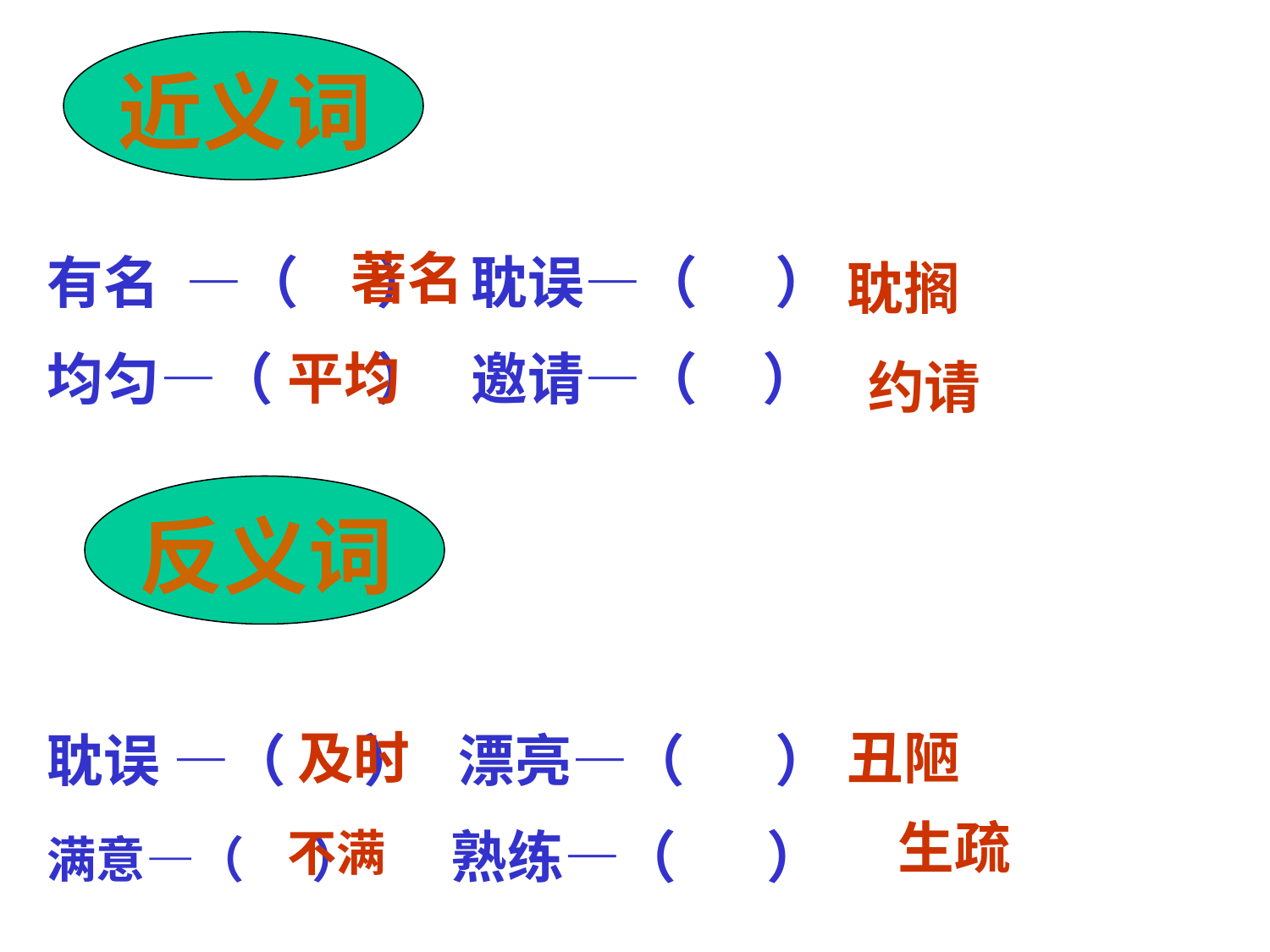

近义词
著名
有名  —（      ）   耽误—（      ）
均匀—（        ）   邀请—（     ）
耽搁
平均

约请

反义词
及时
丑陋
耽误 —（      ）   漂亮—（       ）
满意—（      ）        熟练—（       ）
生疏
不满